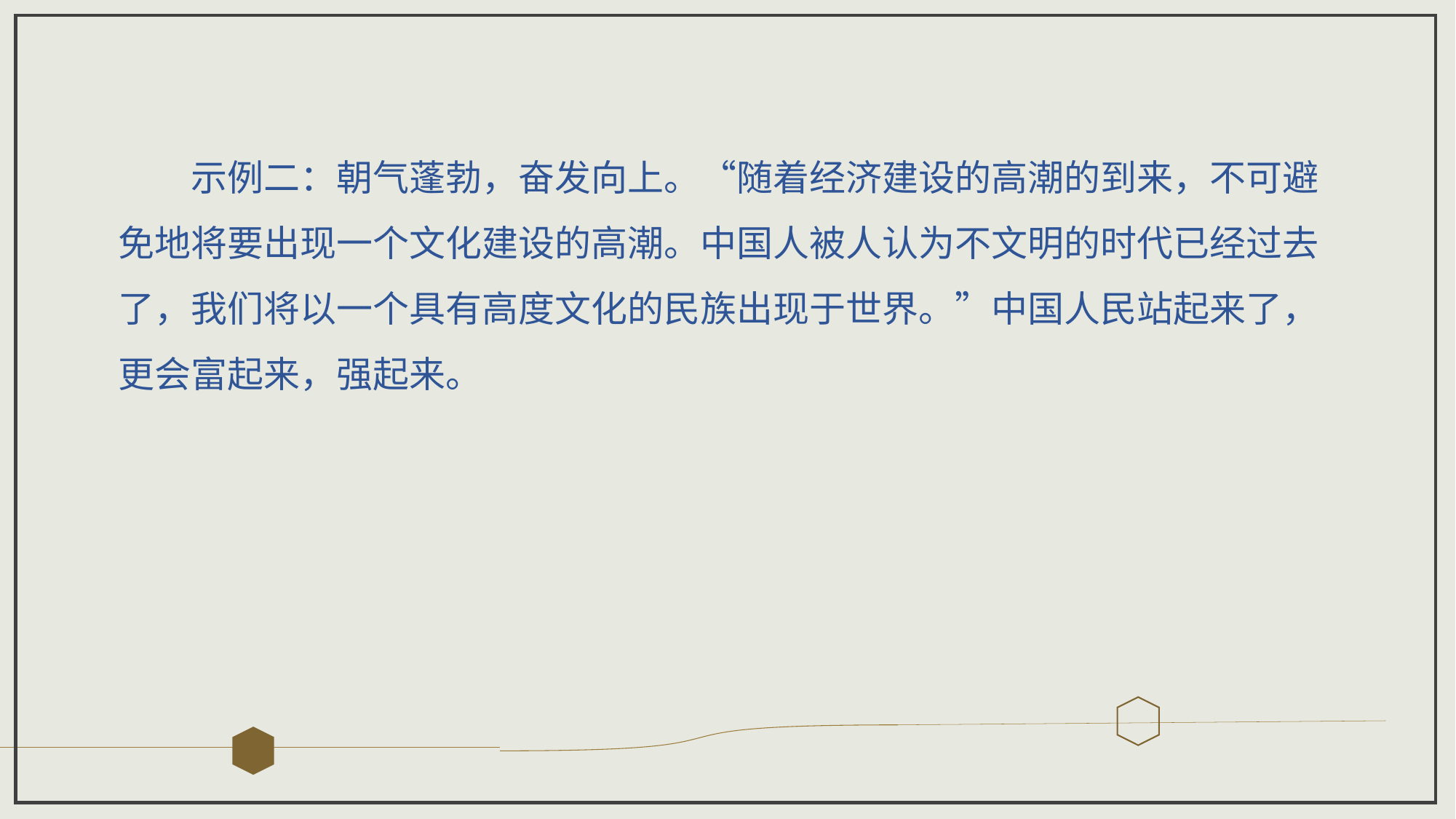

示例二：朝气蓬勃，奋发向上。“随着经济建设的高潮的到来，不可避免地将要出现一个文化建设的高潮。中国人被人认为不文明的时代已经过去了，我们将以一个具有高度文化的民族出现于世界。”中国人民站起来了，更会富起来，强起来。